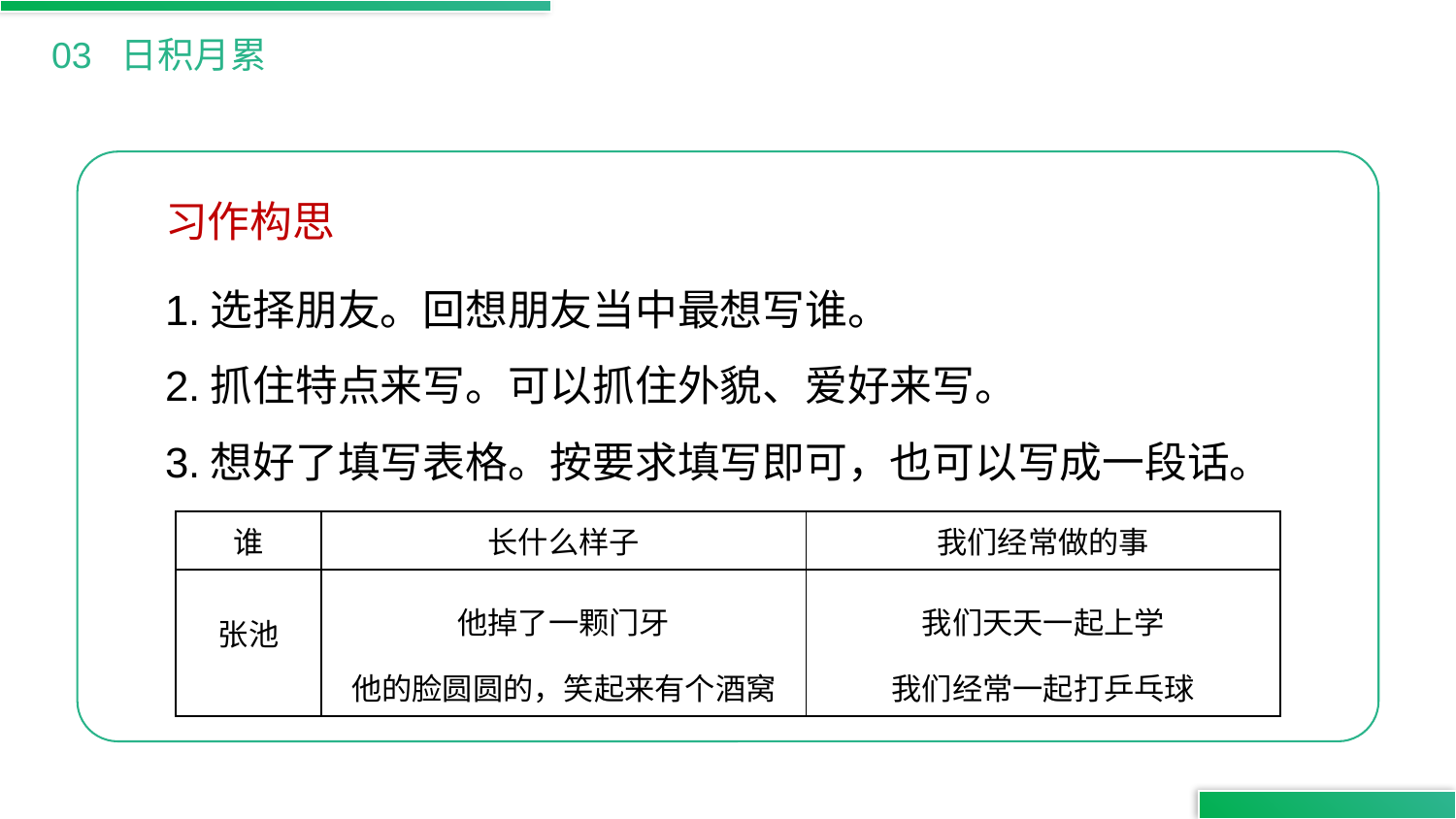

03  日积月累
习作构思
1.选择朋友。回想朋友当中最想写谁。
2.抓住特点来写。可以抓住外貌、爱好来写。
3.想好了填写表格。按要求填写即可，也可以写成一段话。
| 谁 | 长什么样子 | 我们经常做的事 |
| --- | --- | --- |
| 张池 | 他掉了一颗门牙 他的脸圆圆的，笑起来有个酒窝 | 我们天天一起上学 我们经常一起打乒乓球 |